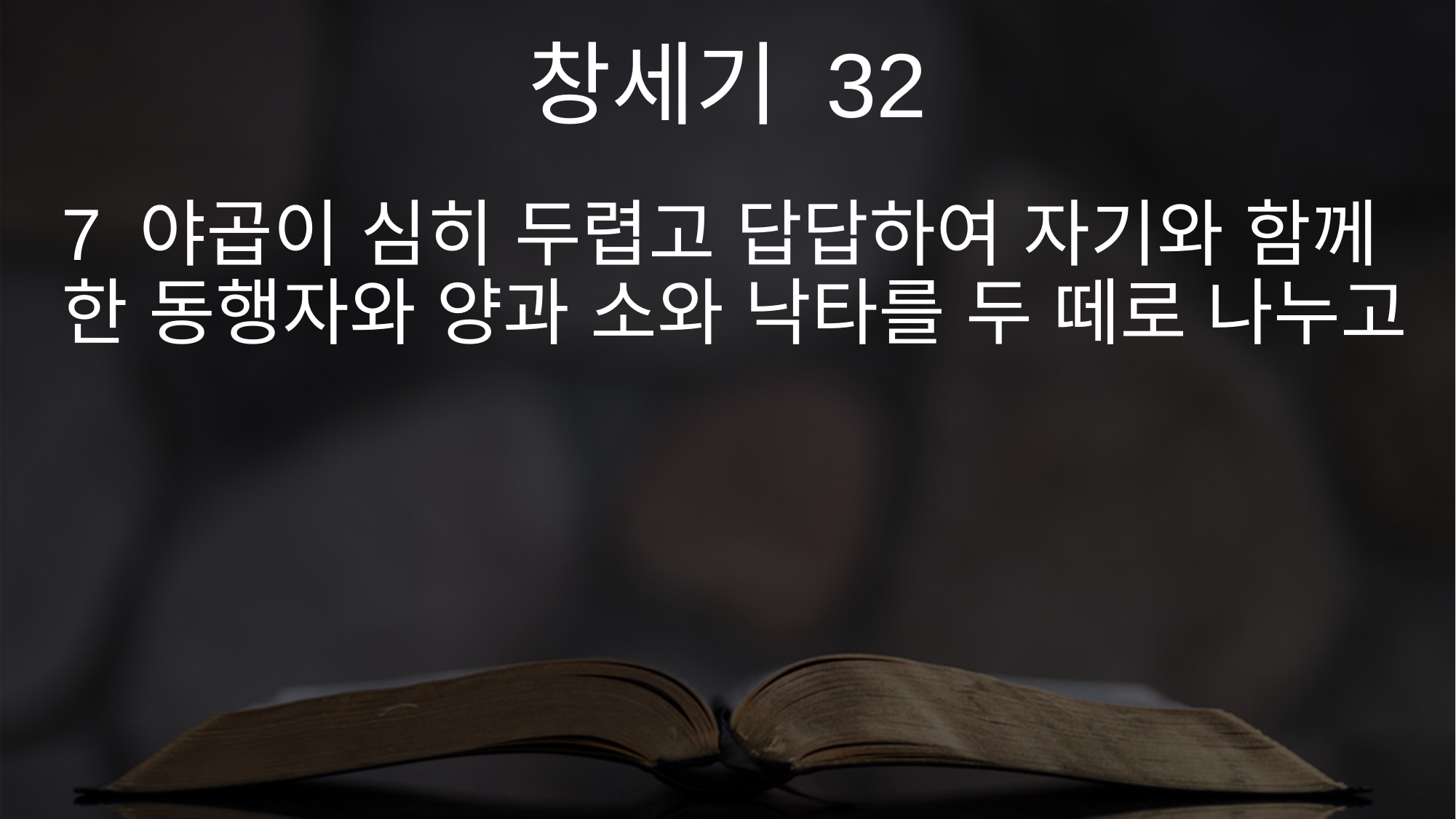

창세기 32
7 야곱이 심히 두렵고 답답하여 자기와 함께 한 동행자와 양과 소와 낙타를 두 떼로 나누고